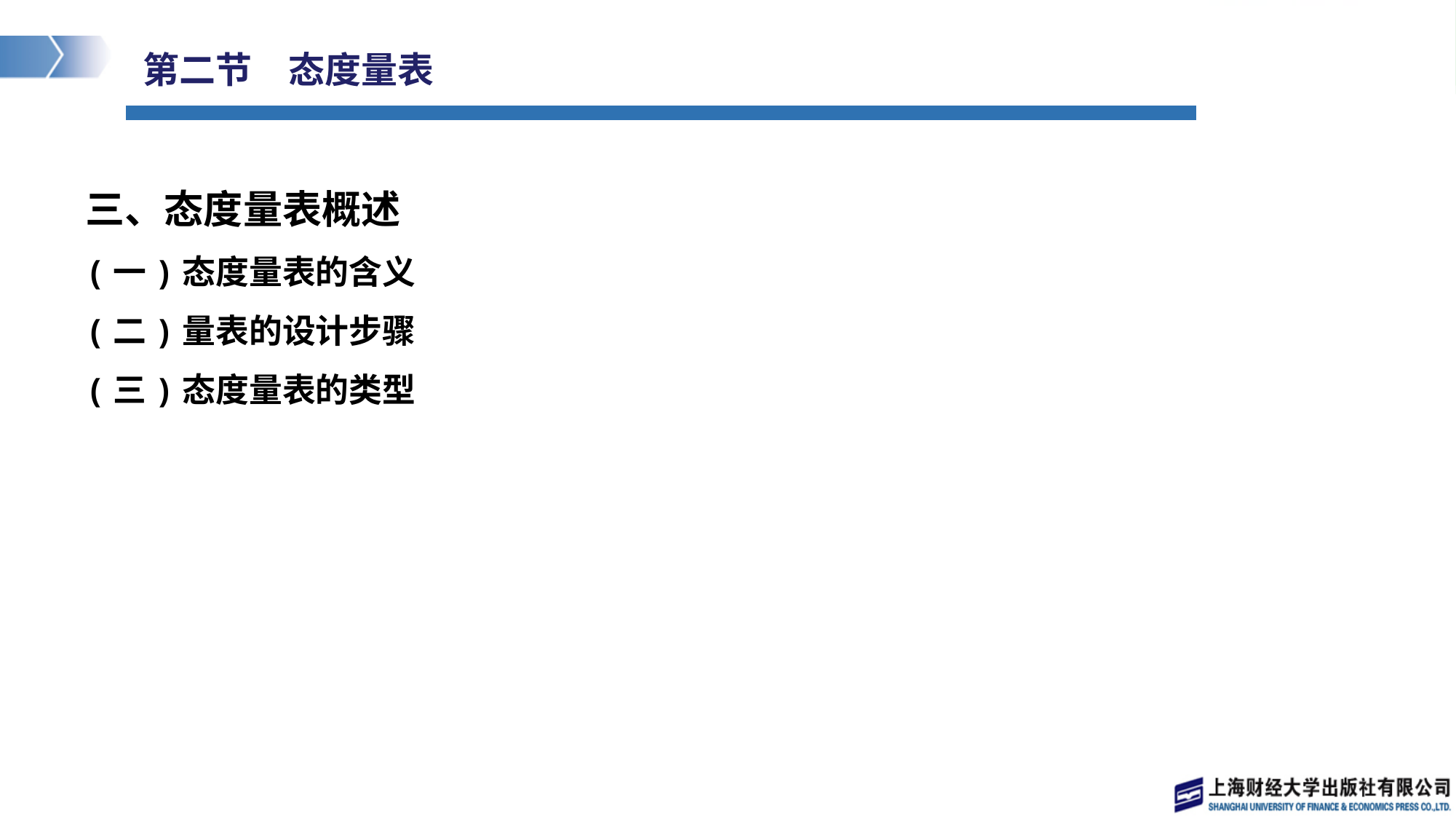

# 第二节　态度量表
三、态度量表概述
(一)态度量表的含义
(二)量表的设计步骤
(三)态度量表的类型